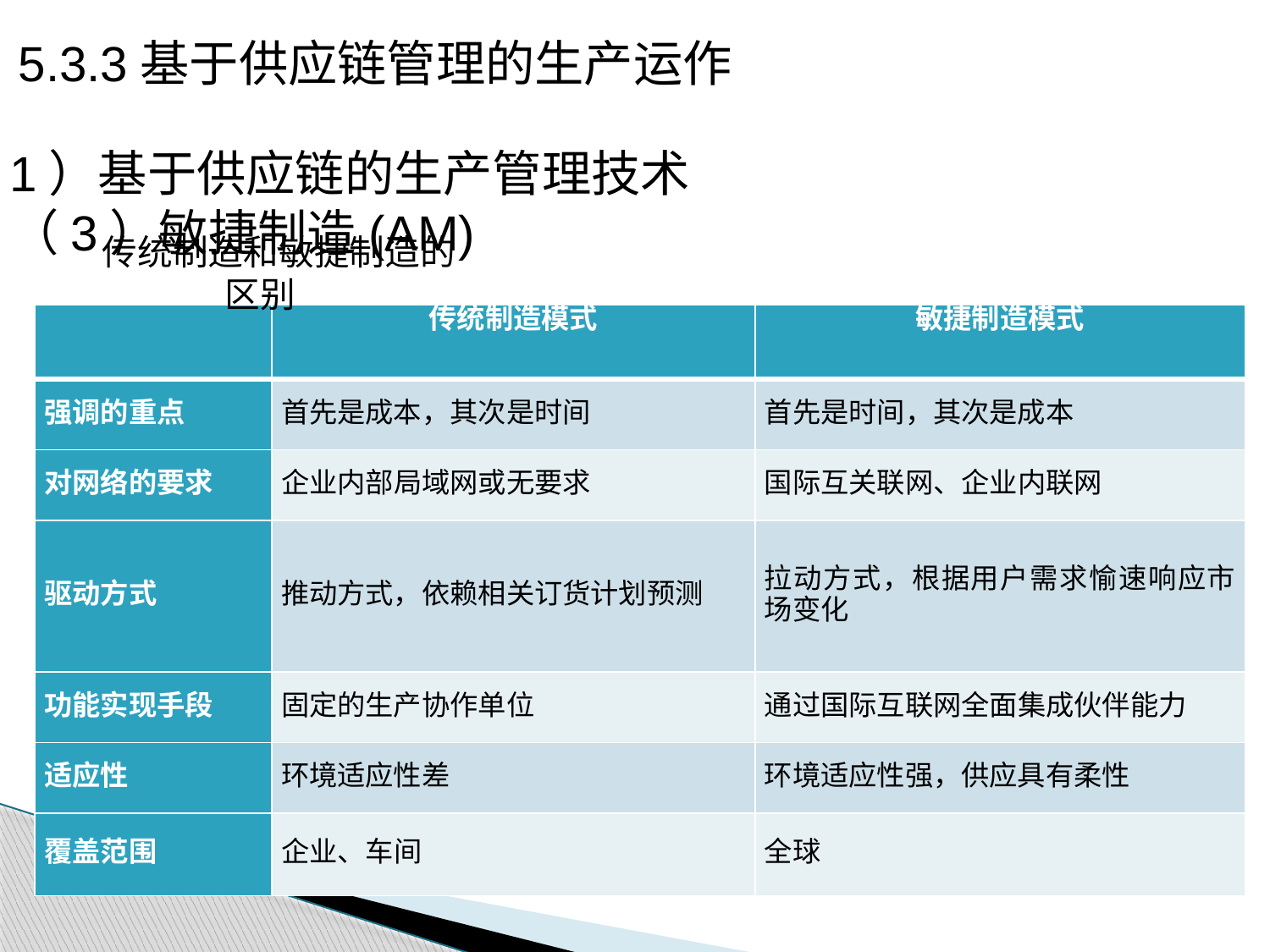

5.3.3基于供应链管理的生产运作

1）基于供应链的生产管理技术
（3）敏捷制造(AM)
传统制造和敏捷制造的区别
|  | 传统制造模式 | 敏捷制造模式 |
| --- | --- | --- |
| 强调的重点 | 首先是成本，其次是时间 | 首先是时间，其次是成本 |
| 对网络的要求 | 企业内部局域网或无要求 | 国际互关联网、企业内联网 |
| 驱动方式 | 推动方式，依赖相关订货计划预测 | 拉动方式，根据用户需求愉速响应市场变化 |
| 功能实现手段 | 固定的生产协作单位 | 通过国际互联网全面集成伙伴能力 |
| 适应性 | 环境适应性差 | 环境适应性强，供应具有柔性 |
| 覆盖范围 | 企业、车间 | 全球 |